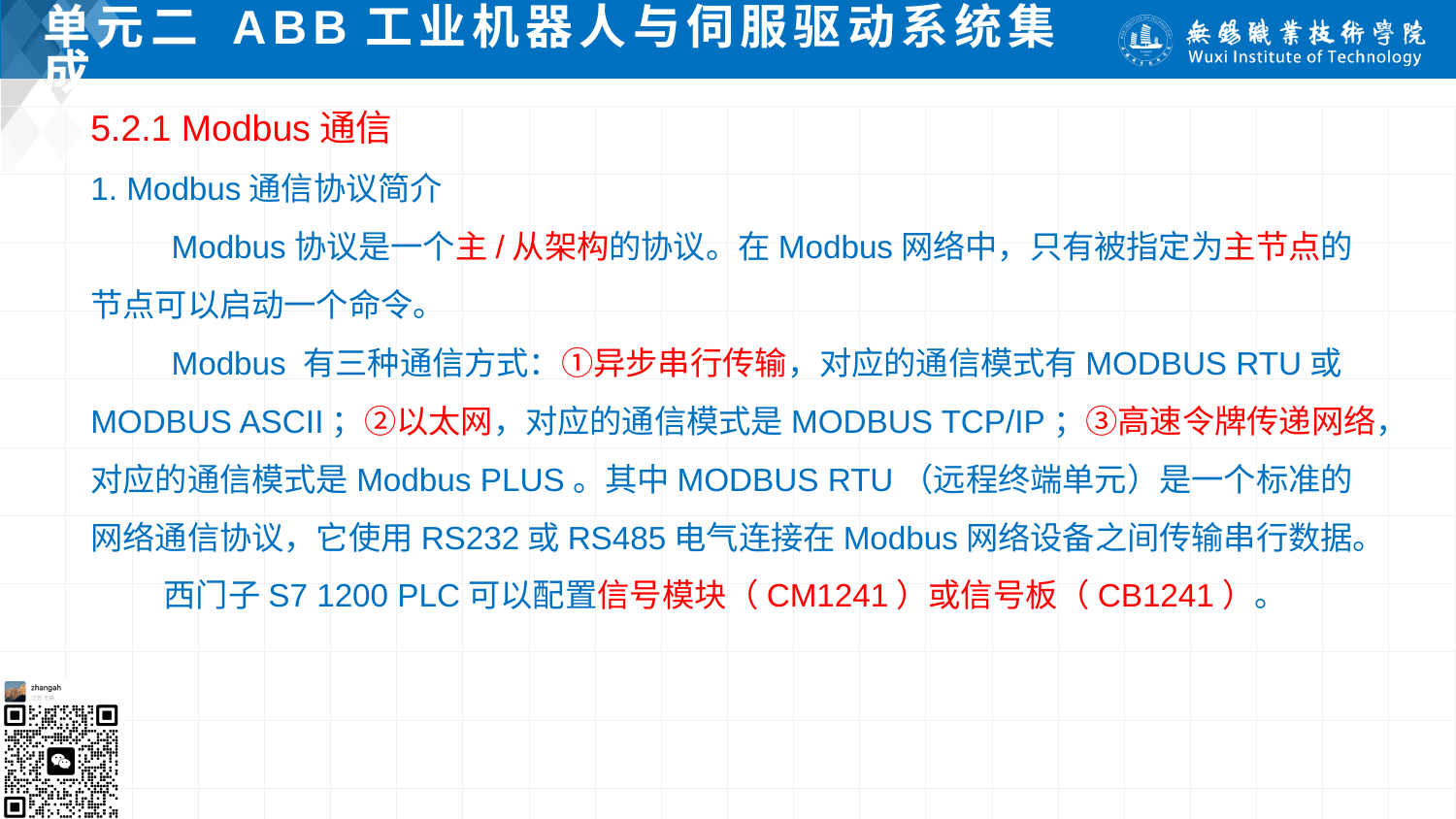

# 单元二 ABB工业机器人与伺服驱动系统集成
5.2.1 Modbus通信
1. Modbus通信协议简介
         Modbus协议是一个主/从架构的协议。在Modbus网络中，只有被指定为主节点的节点可以启动一个命令。
         Modbus 有三种通信方式：①异步串行传输，对应的通信模式有MODBUS RTU或MODBUS ASCII；②以太网，对应的通信模式是MODBUS TCP/IP；③高速令牌传递网络，对应的通信模式是Modbus PLUS。其中MODBUS RTU（远程终端单元）是一个标准的网络通信协议，它使用RS232或RS485电气连接在Modbus网络设备之间传输串行数据。
         西门子S7 1200 PLC可以配置信号模块（CM1241）或信号板（CB1241）。